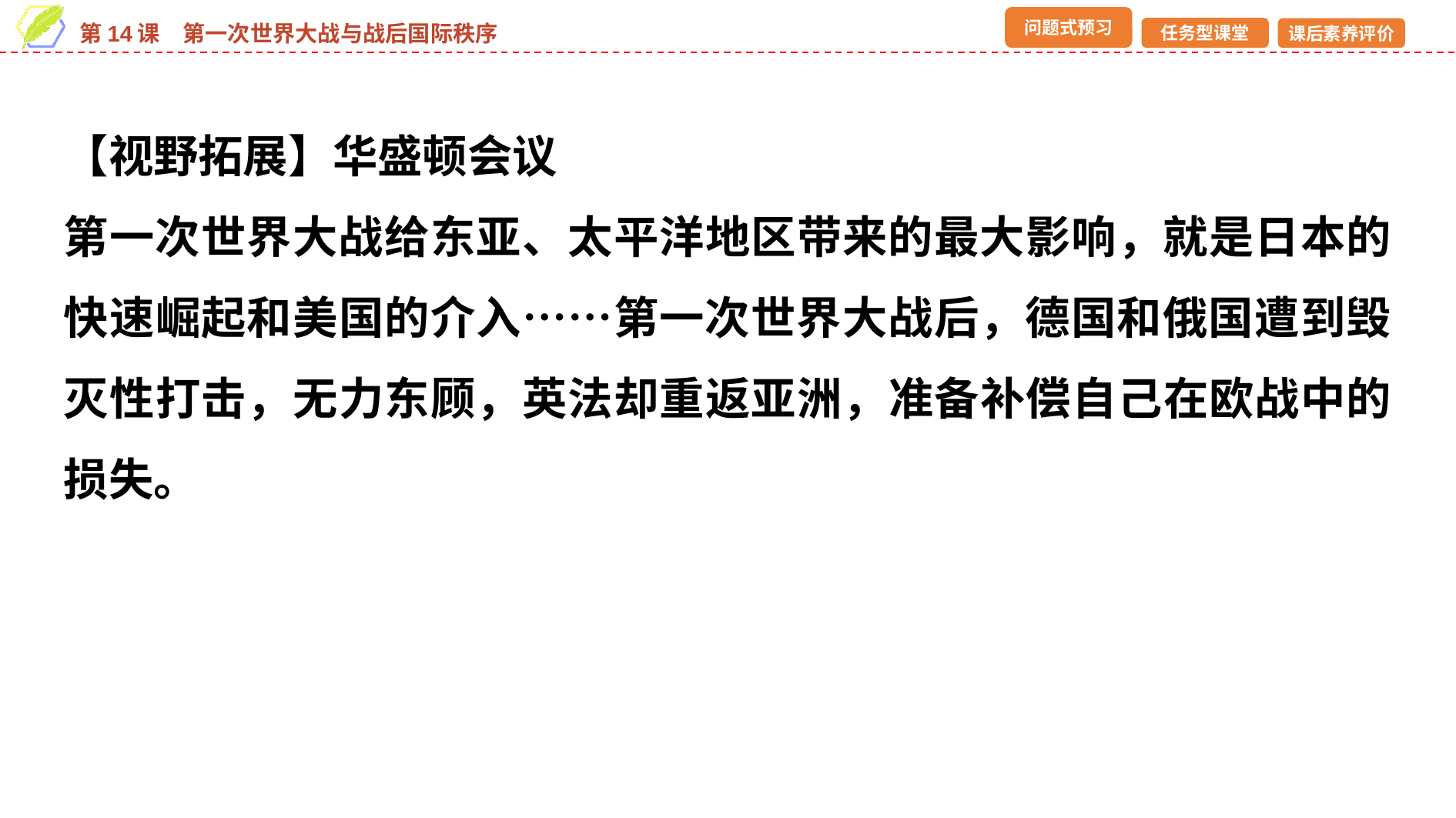

【视野拓展】华盛顿会议
第一次世界大战给东亚、太平洋地区带来的最大影响，就是日本的快速崛起和美国的介入……第一次世界大战后，德国和俄国遭到毁灭性打击，无力东顾，英法却重返亚洲，准备补偿自己在欧战中的损失。